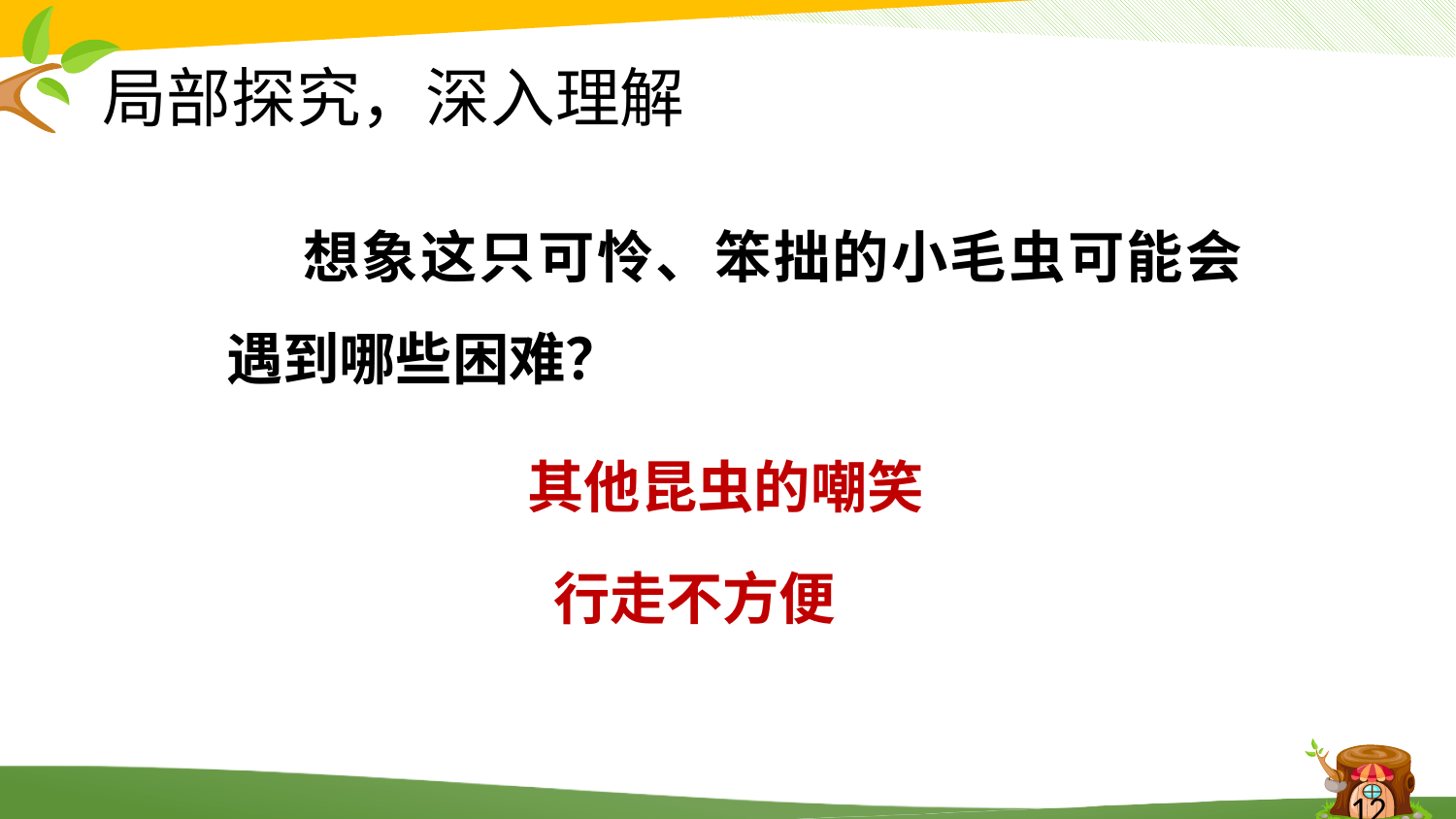

# 局部探究，深入理解
    想象这只可怜、笨拙的小毛虫可能会遇到哪些困难？
其他昆虫的嘲笑
行走不方便